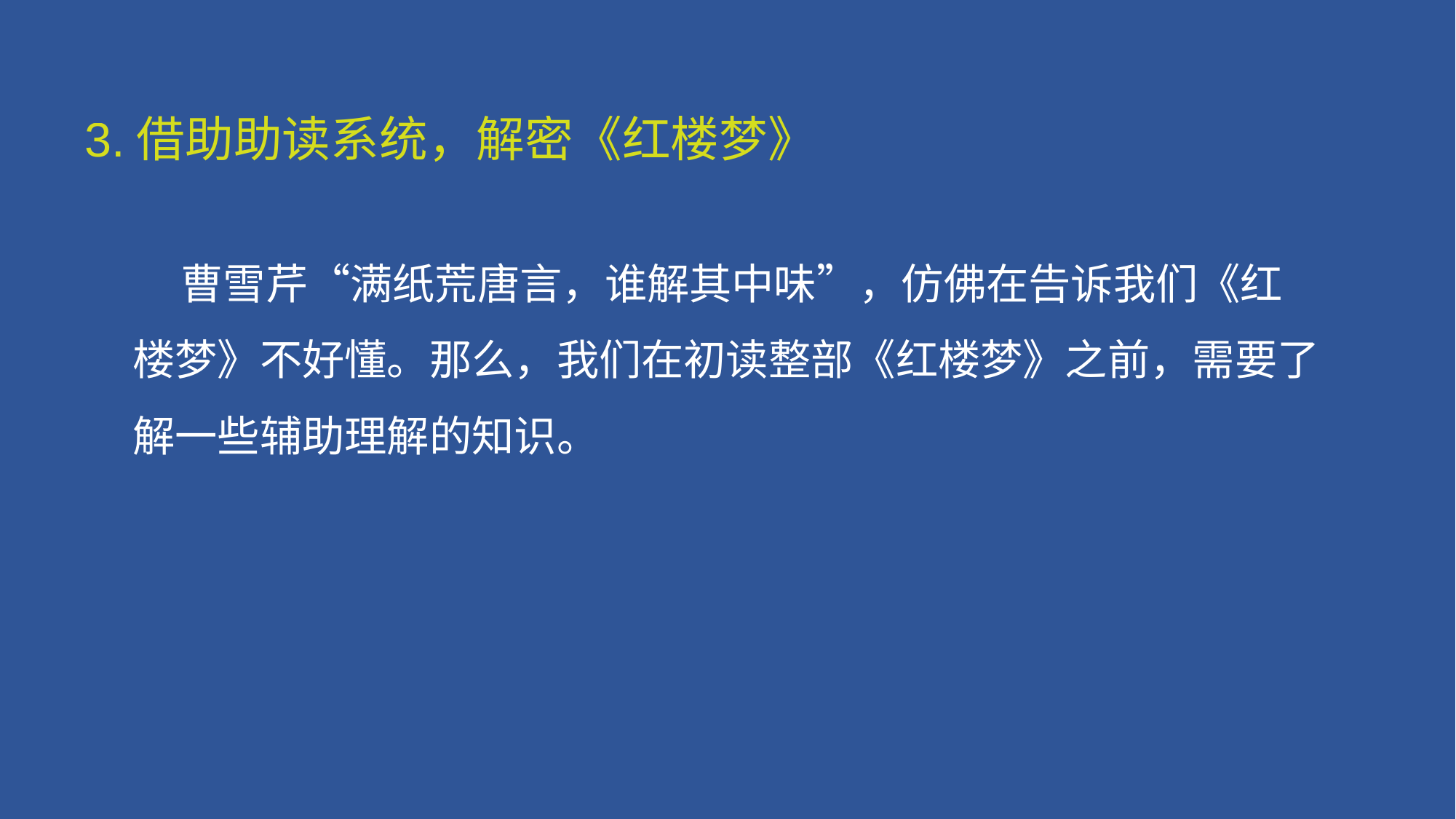

3.借助助读系统，解密《红楼梦》
    曹雪芹“满纸荒唐言，谁解其中味”，仿佛在告诉我们《红楼梦》不好懂。那么，我们在初读整部《红楼梦》之前，需要了解一些辅助理解的知识。